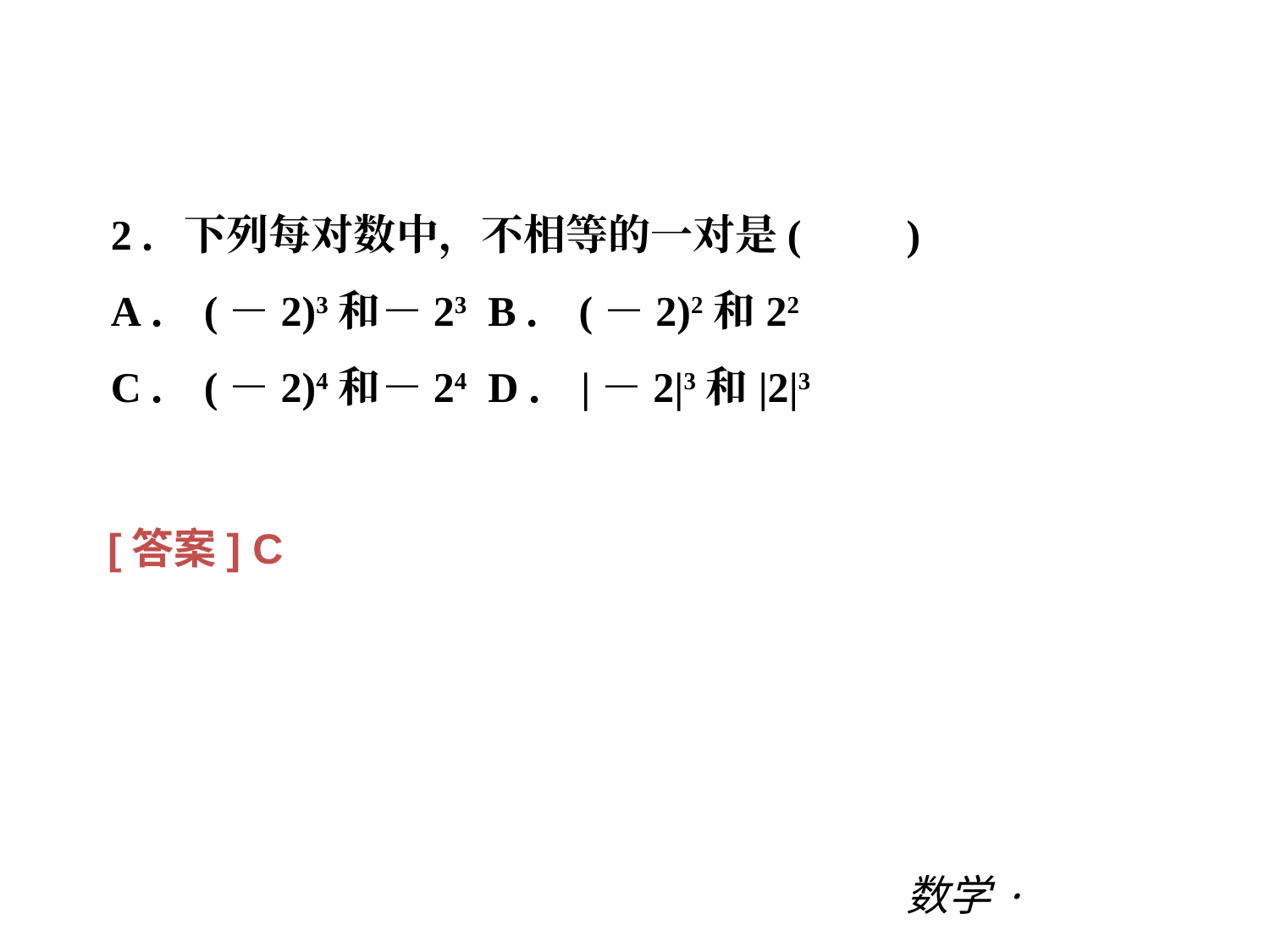

阶段综合测试二(期中一)
2．下列每对数中，不相等的一对是(　　)
A．(－2)3和－23  B．(－2)2和22
C．(－2)4和－24  D．|－2|3和|2|3
[答案] C
数学·新课标（BS）